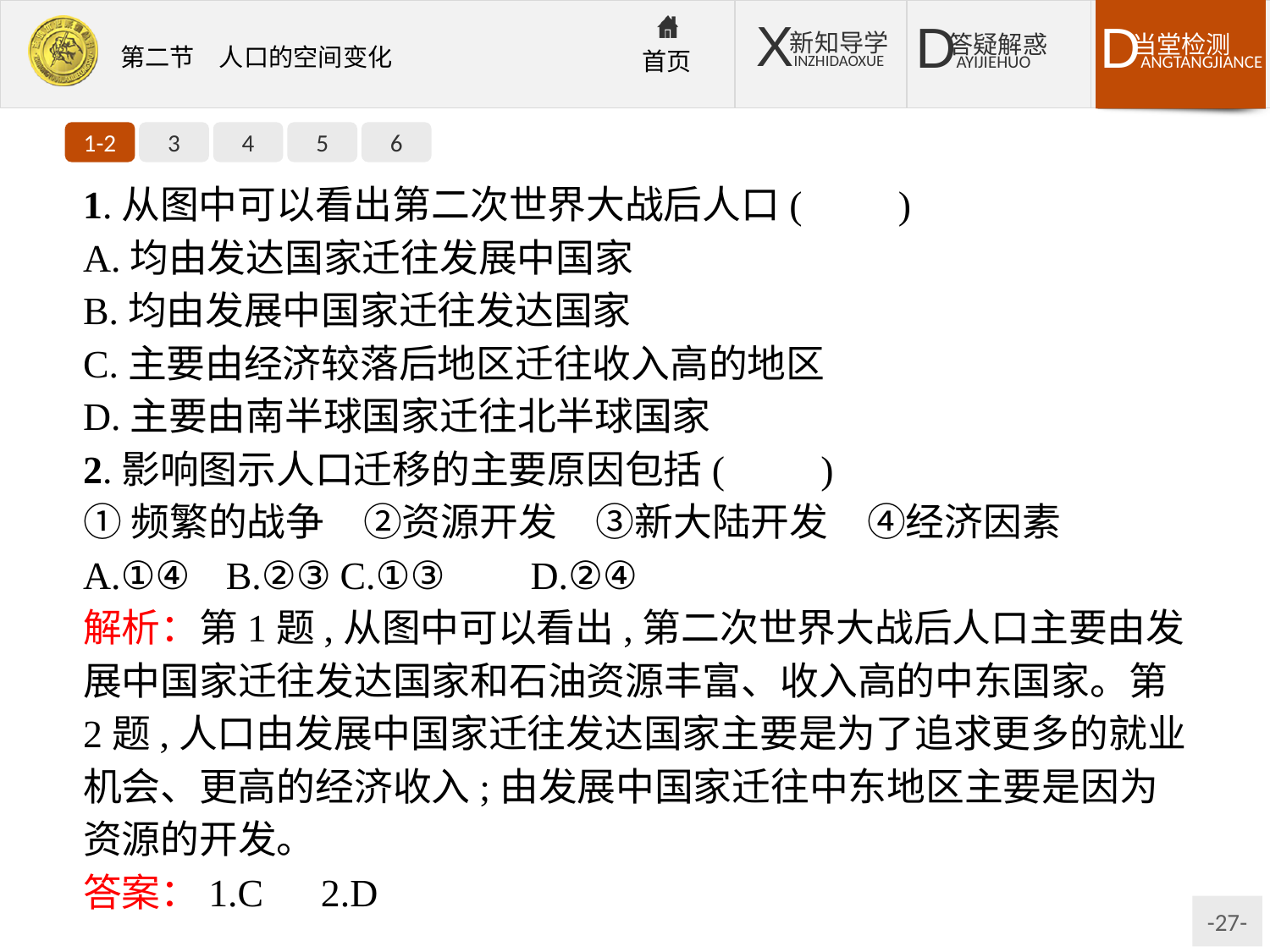

1-2
3
4
5
6
1.从图中可以看出第二次世界大战后人口(　　)
A.均由发达国家迁往发展中国家
B.均由发展中国家迁往发达国家
C.主要由经济较落后地区迁往收入高的地区
D.主要由南半球国家迁往北半球国家
2.影响图示人口迁移的主要原因包括(　　)
①频繁的战争　②资源开发　③新大陆开发　④经济因素
A.①④	B.②③	C.①③	D.②④
解析：第1题,从图中可以看出,第二次世界大战后人口主要由发展中国家迁往发达国家和石油资源丰富、收入高的中东国家。第2题,人口由发展中国家迁往发达国家主要是为了追求更多的就业机会、更高的经济收入;由发展中国家迁往中东地区主要是因为资源的开发。
答案：1.C　2.D